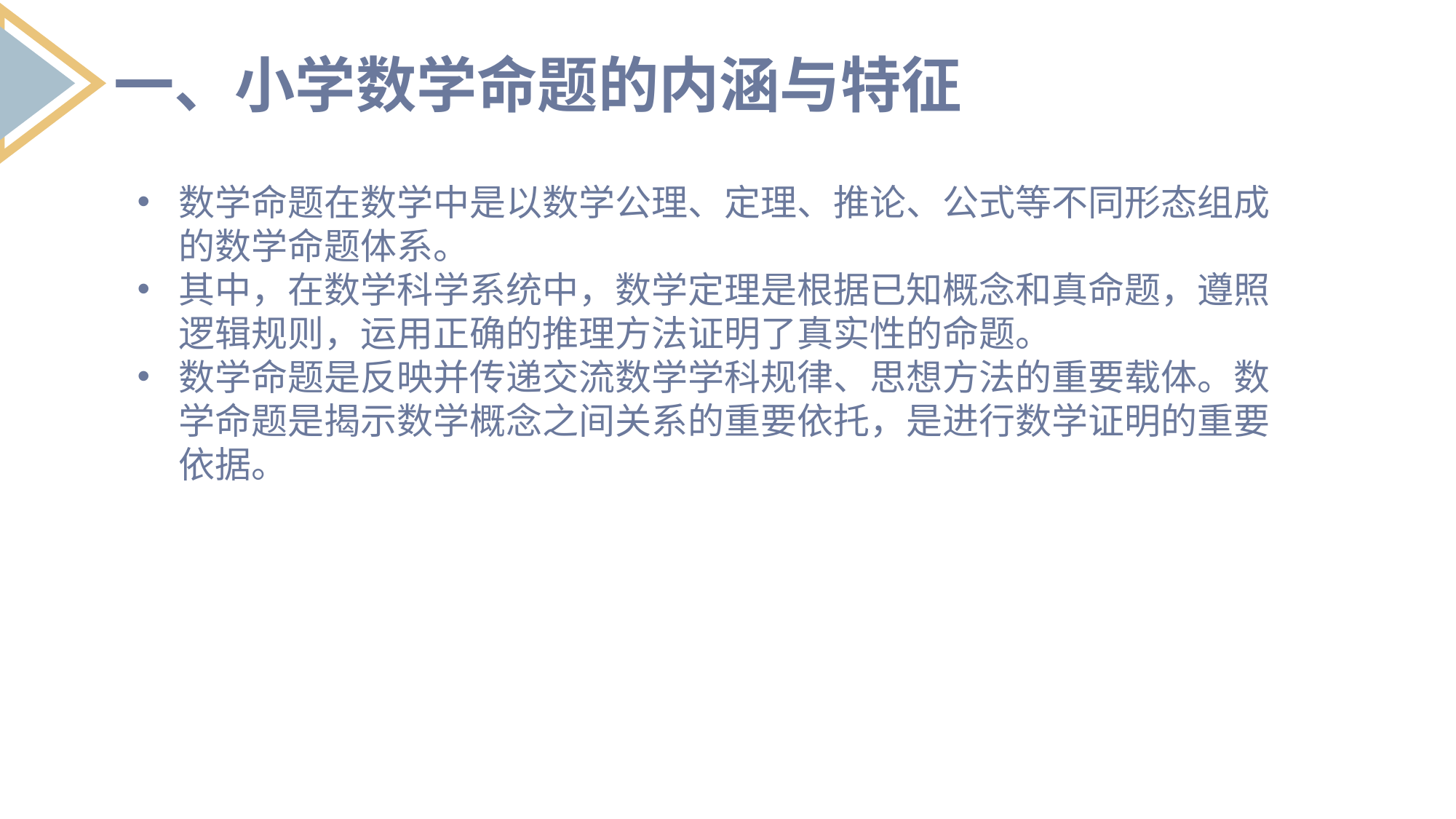

一、小学数学命题的内涵与特征

数学命题在数学中是以数学公理、定理、推论、公式等不同形态组成的数学命题体系。
其中，在数学科学系统中，数学定理是根据已知概念和真命题，遵照逻辑规则，运用正确的推理方法证明了真实性的命题。
数学命题是反映并传递交流数学学科规律、思想方法的重要载体。数学命题是揭示数学概念之间关系的重要依托，是进行数学证明的重要依据。